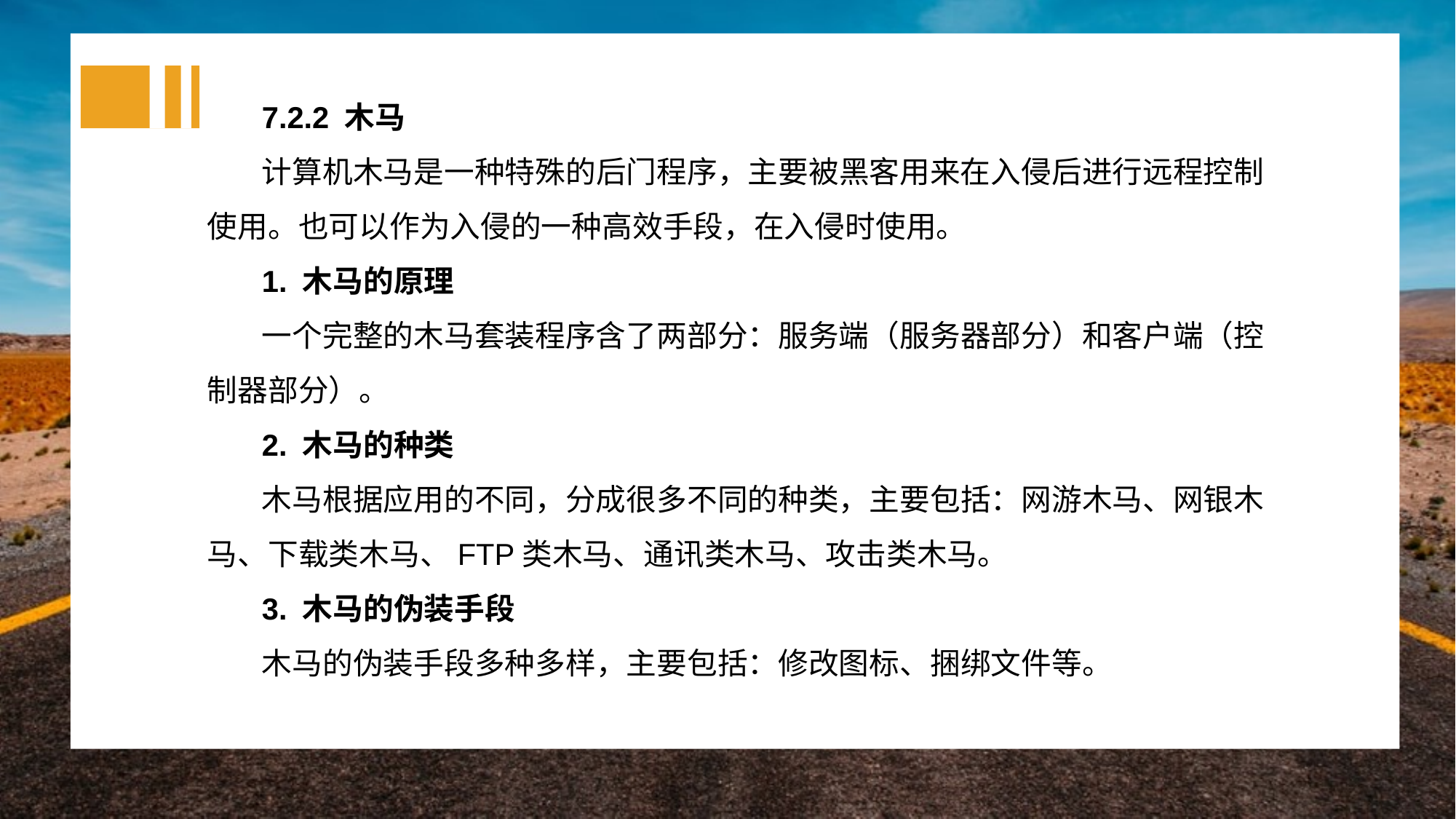

7.2.2 木马
计算机木马是一种特殊的后门程序，主要被黑客用来在入侵后进行远程控制使用。也可以作为入侵的一种高效手段，在入侵时使用。
1. 木马的原理
一个完整的木马套装程序含了两部分：服务端（服务器部分）和客户端（控制器部分）。
2. 木马的种类
木马根据应用的不同，分成很多不同的种类，主要包括：网游木马、网银木马、下载类木马、FTP类木马、通讯类木马、攻击类木马。
3. 木马的伪装手段
木马的伪装手段多种多样，主要包括：修改图标、捆绑文件等。